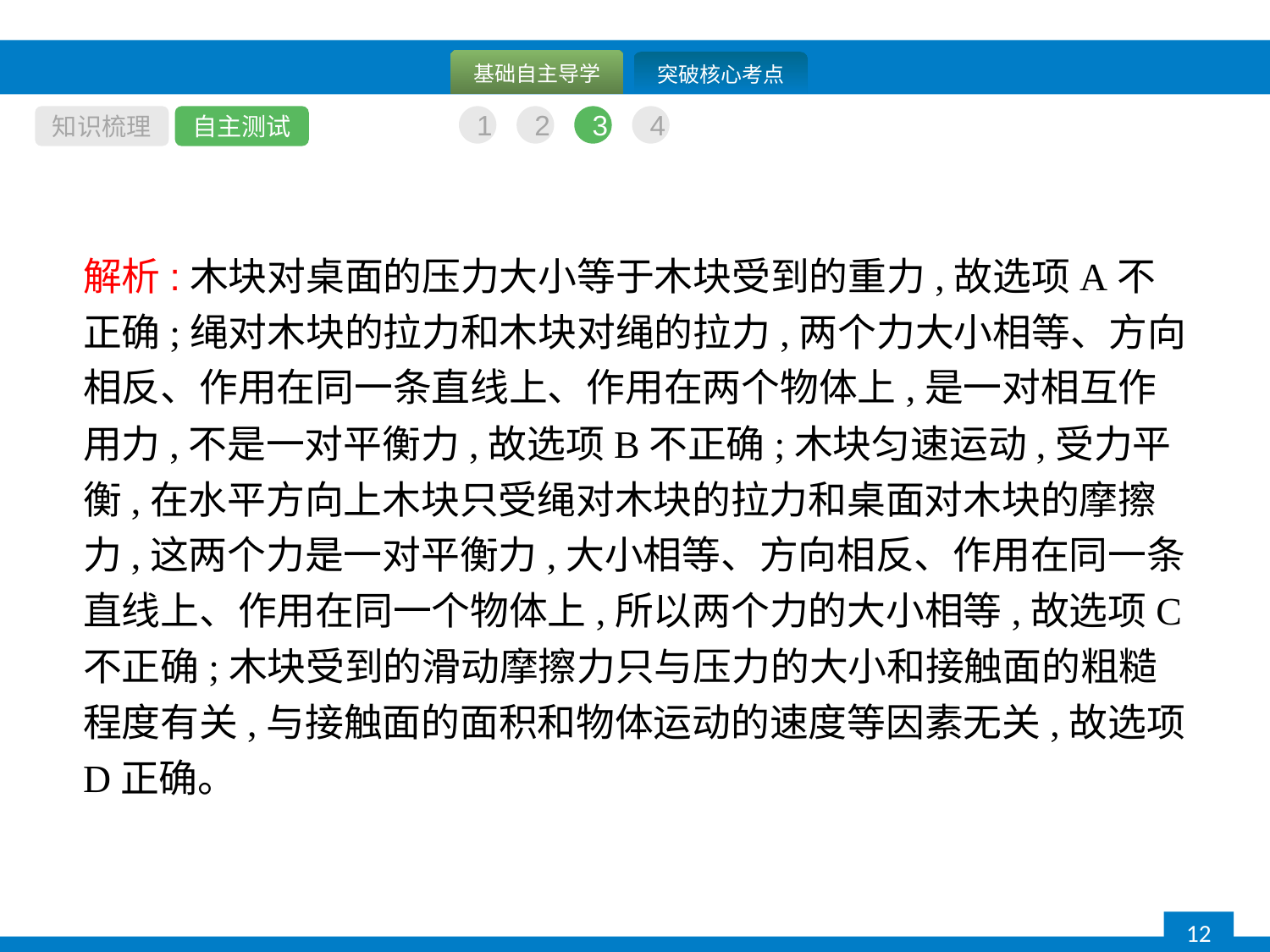

知识梳理
自主测试
1
2
3
4
解析:木块对桌面的压力大小等于木块受到的重力,故选项A不正确;绳对木块的拉力和木块对绳的拉力,两个力大小相等、方向相反、作用在同一条直线上、作用在两个物体上,是一对相互作用力,不是一对平衡力,故选项B不正确;木块匀速运动,受力平衡,在水平方向上木块只受绳对木块的拉力和桌面对木块的摩擦力,这两个力是一对平衡力,大小相等、方向相反、作用在同一条直线上、作用在同一个物体上,所以两个力的大小相等,故选项C不正确;木块受到的滑动摩擦力只与压力的大小和接触面的粗糙程度有关,与接触面的面积和物体运动的速度等因素无关,故选项D正确。